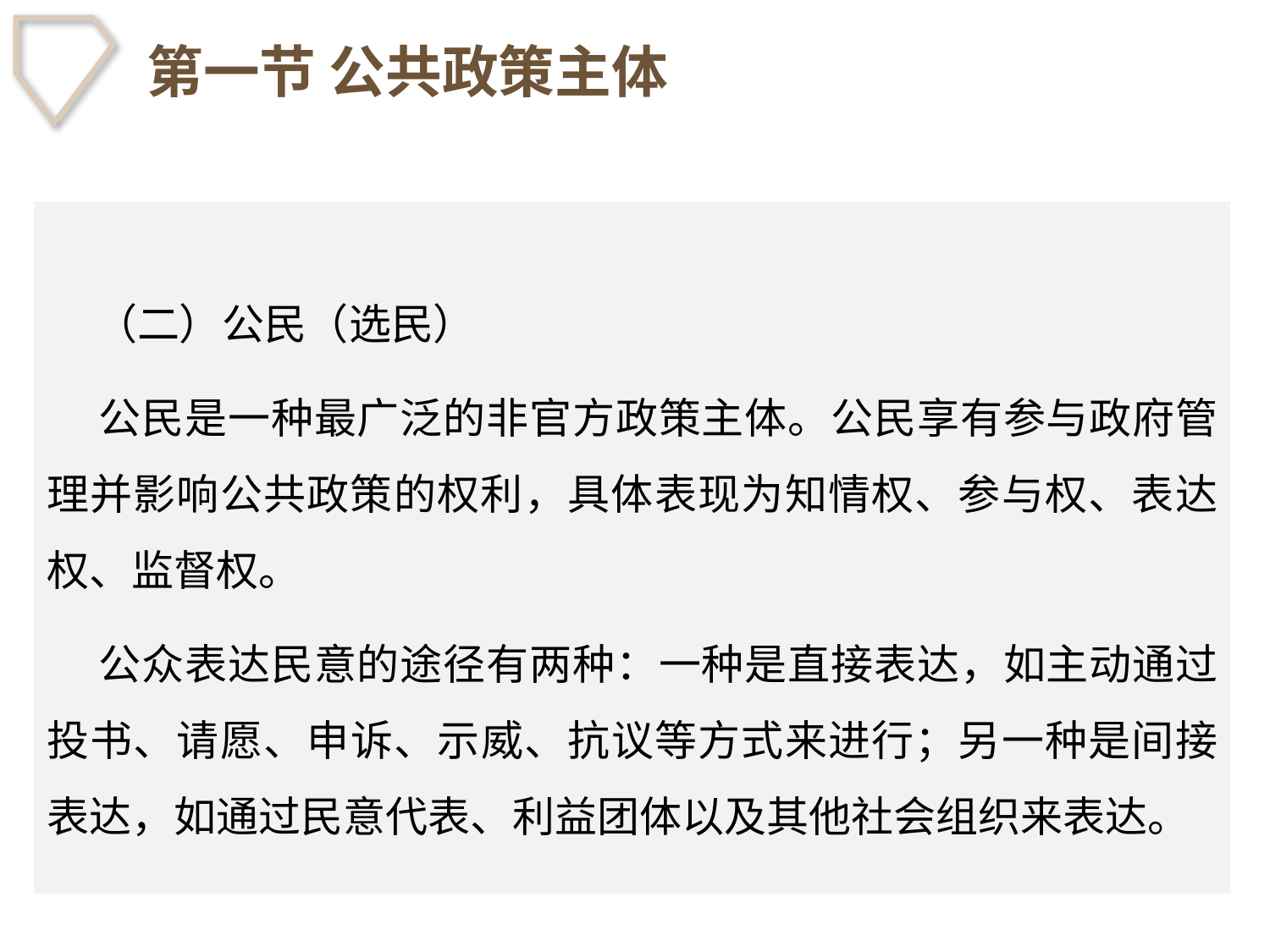

# 第一节 公共政策主体

    （二）公民（选民）
    公民是一种最广泛的非官方政策主体。公民享有参与政府管理并影响公共政策的权利，具体表现为知情权、参与权、表达权、监督权。
    公众表达民意的途径有两种：一种是直接表达，如主动通过投书、请愿、申诉、示威、抗议等方式来进行；另一种是间接表达，如通过民意代表、利益团体以及其他社会组织来表达。